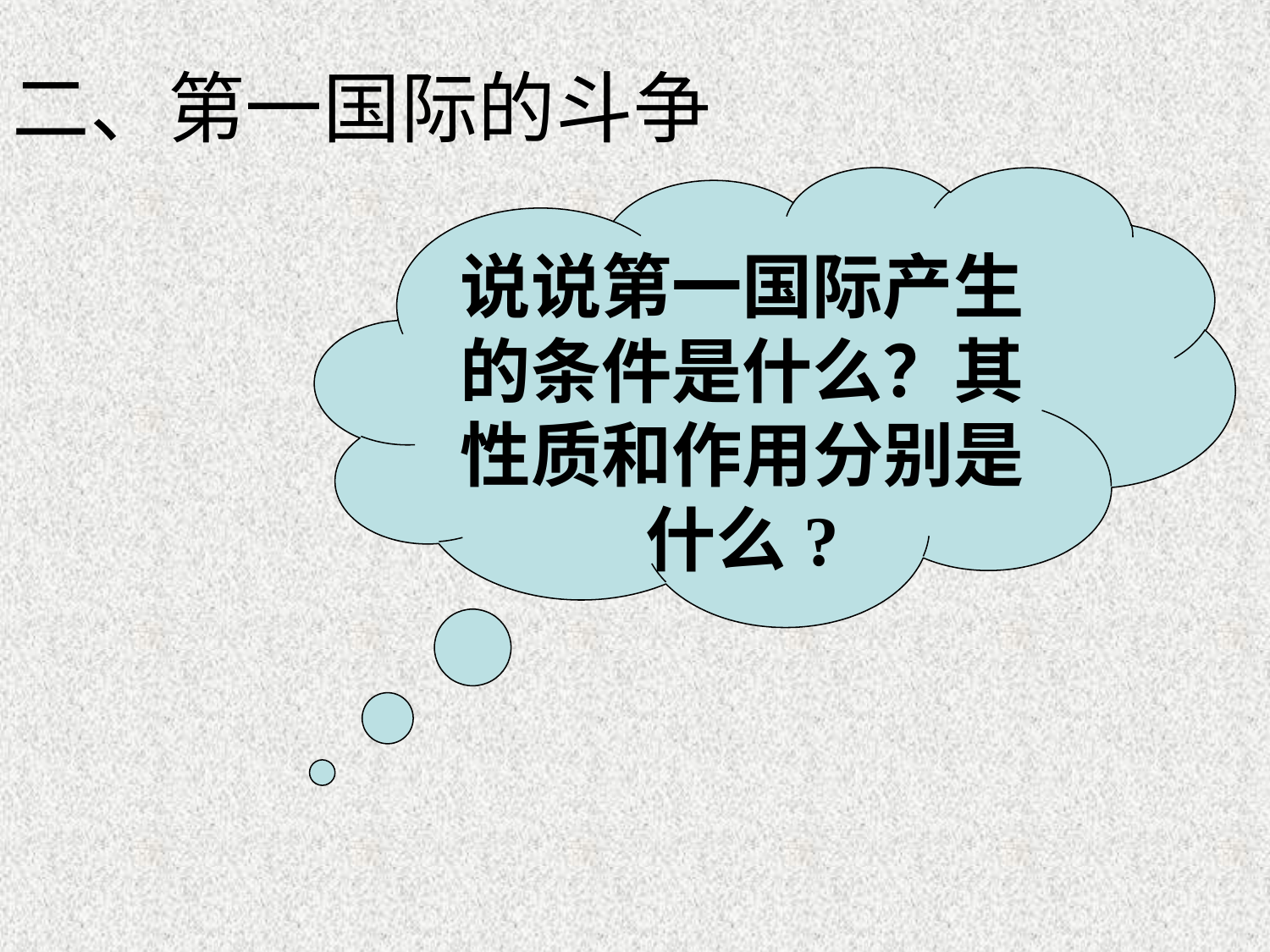

二、第一国际的斗争
说说第一国际产生的条件是什么？其性质和作用分别是什么?